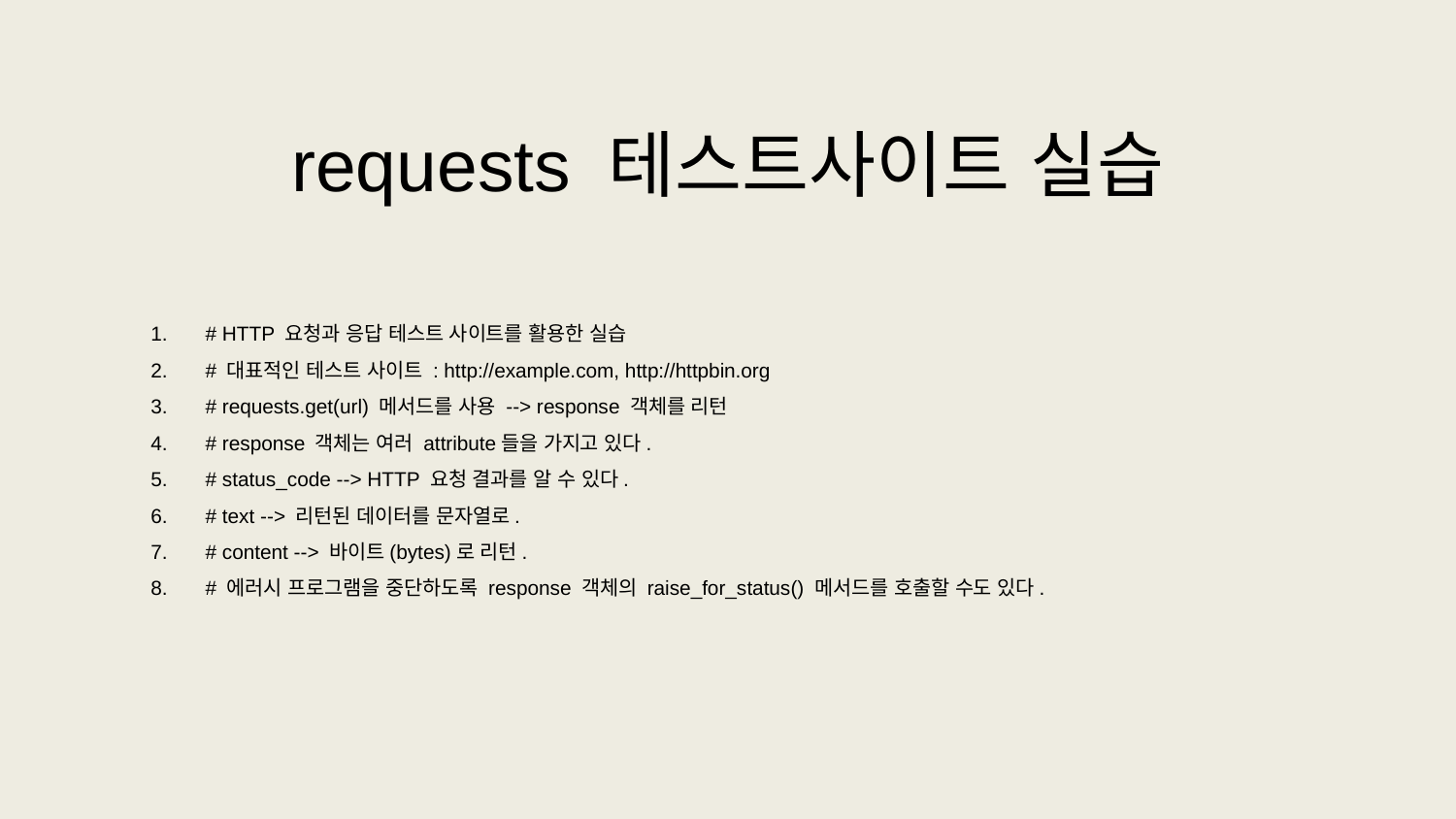

requests 테스트사이트 실습
# HTTP 요청과 응답 테스트 사이트를 활용한 실습
# 대표적인 테스트 사이트 : http://example.com, http://httpbin.org
# requests.get(url) 메서드를 사용 --> response 객체를 리턴
# response 객체는 여러 attribute들을 가지고 있다.
# status_code --> HTTP 요청 결과를 알 수 있다.
# text --> 리턴된 데이터를 문자열로.
# content --> 바이트(bytes)로 리턴.
# 에러시 프로그램을 중단하도록 response 객체의 raise_for_status() 메서드를 호출할 수도 있다.